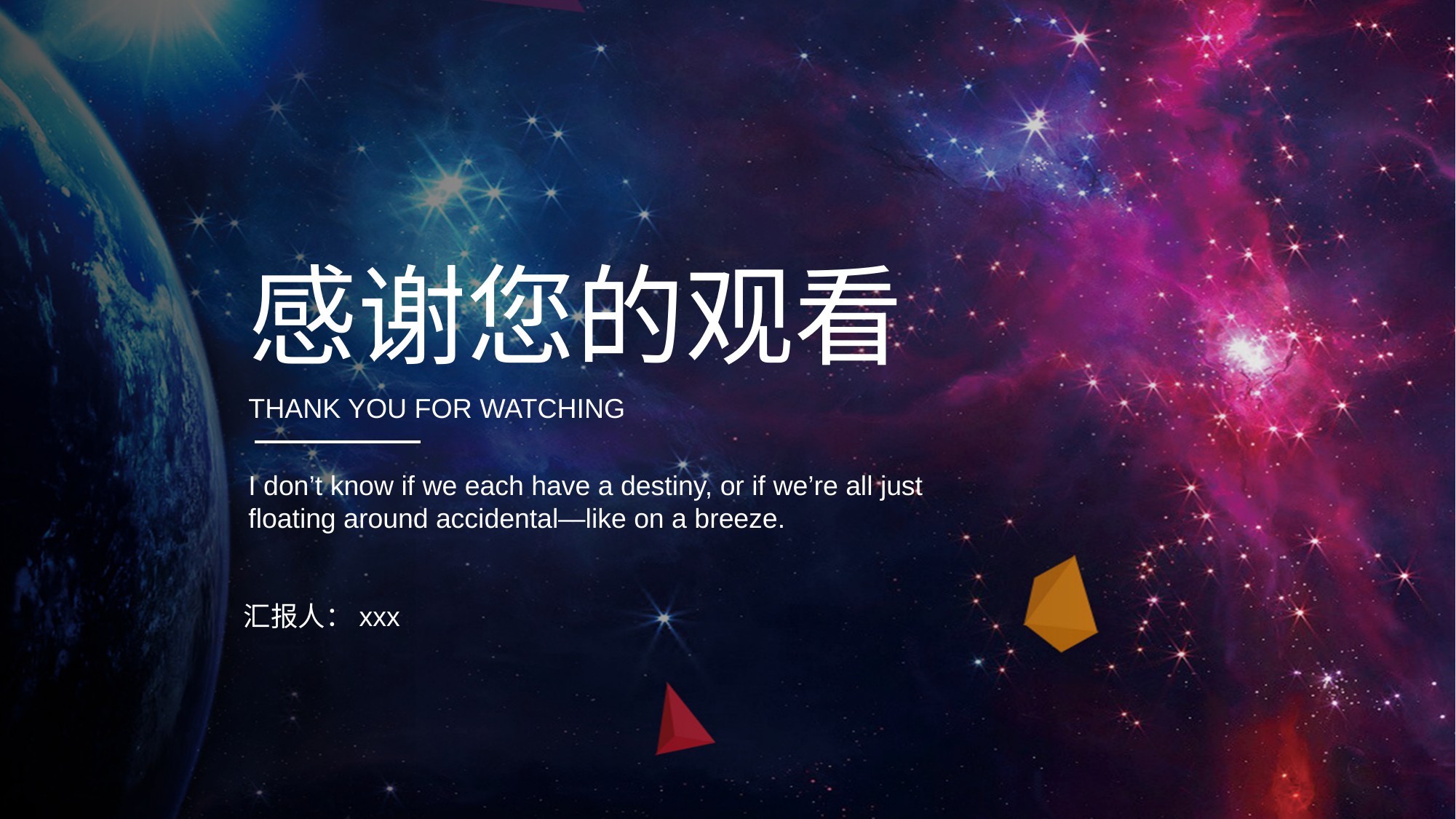

感谢您的观看
THANK YOU FOR WATCHING
I don’t know if we each have a destiny, or if we’re all just floating around accidental—like on a breeze.
汇报人：xxx